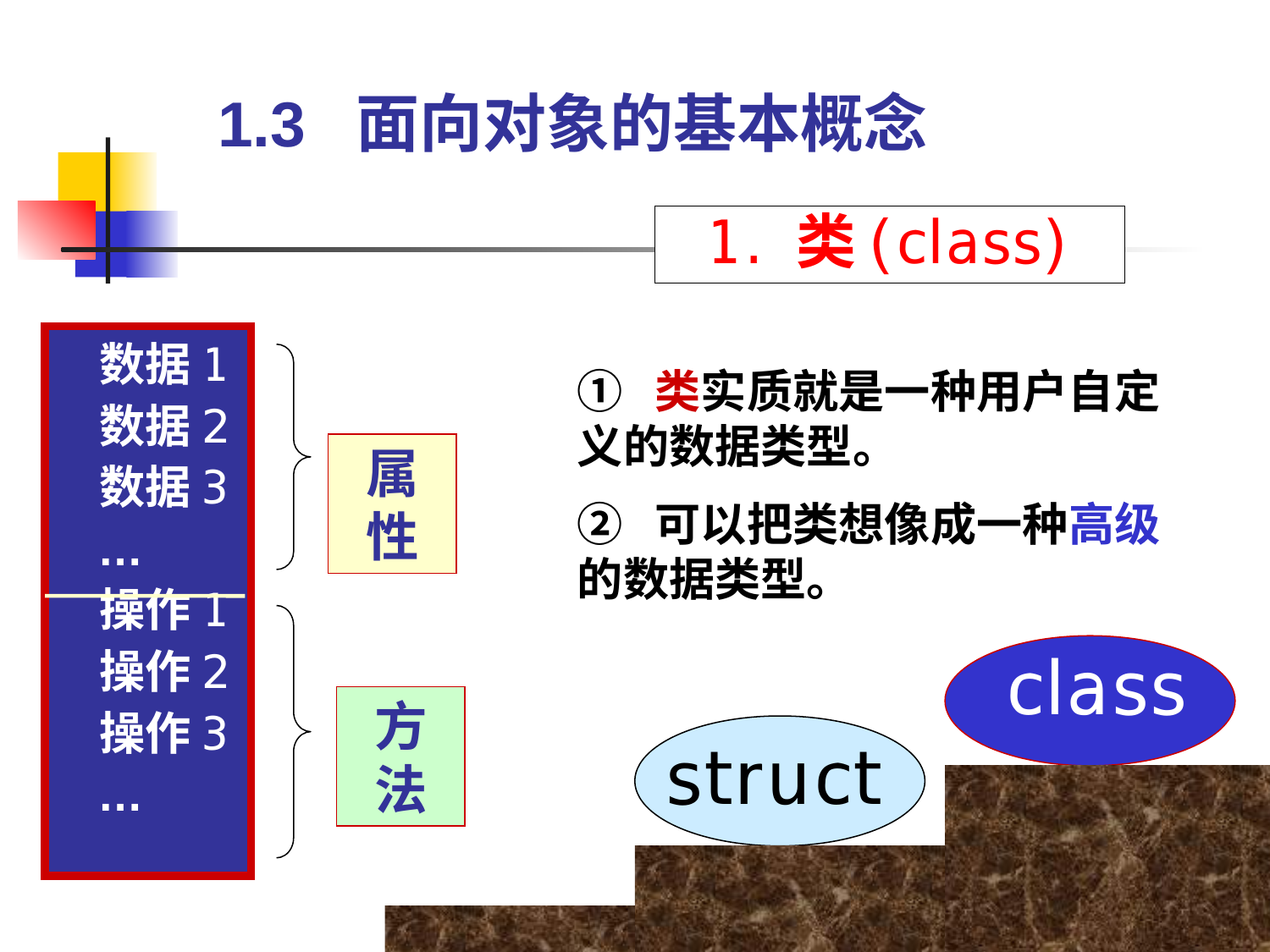

# 1.3  面向对象的基本概念
1. 类(class)

   数据1
   数据2
   数据3
   …
   操作1
   操作2
   操作3
   …

属性

方法

①  类实质就是一种用户自定义的数据类型。
②  可以把类想像成一种高级的数据类型。
class

struct